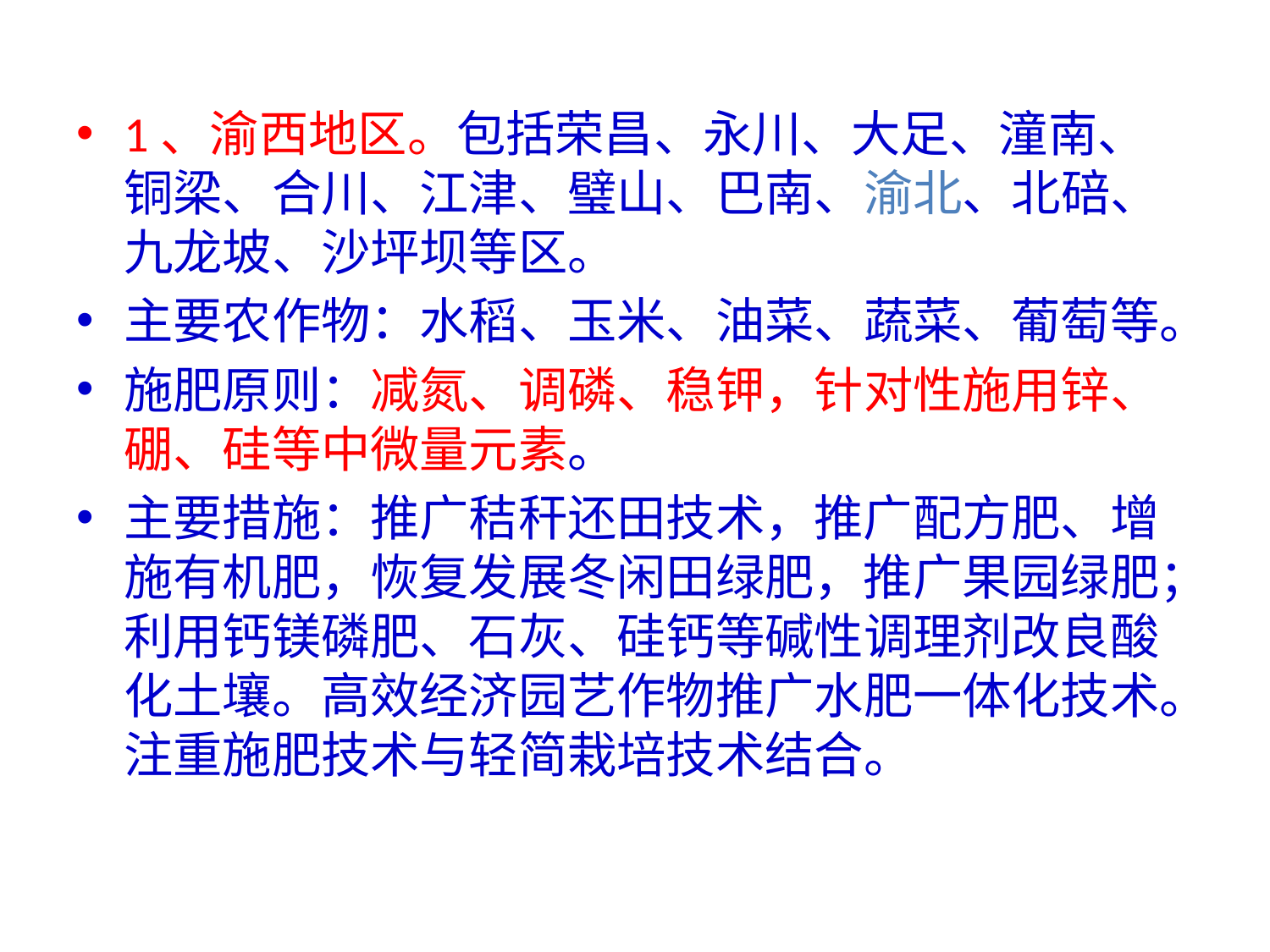

1、渝西地区。包括荣昌、永川、大足、潼南、铜梁、合川、江津、璧山、巴南、渝北、北碚、九龙坡、沙坪坝等区。
主要农作物：水稻、玉米、油菜、蔬菜、葡萄等。
施肥原则：减氮、调磷、稳钾，针对性施用锌、硼、硅等中微量元素。
主要措施：推广秸秆还田技术，推广配方肥、增施有机肥，恢复发展冬闲田绿肥，推广果园绿肥；利用钙镁磷肥、石灰、硅钙等碱性调理剂改良酸化土壤。高效经济园艺作物推广水肥一体化技术。注重施肥技术与轻简栽培技术结合。